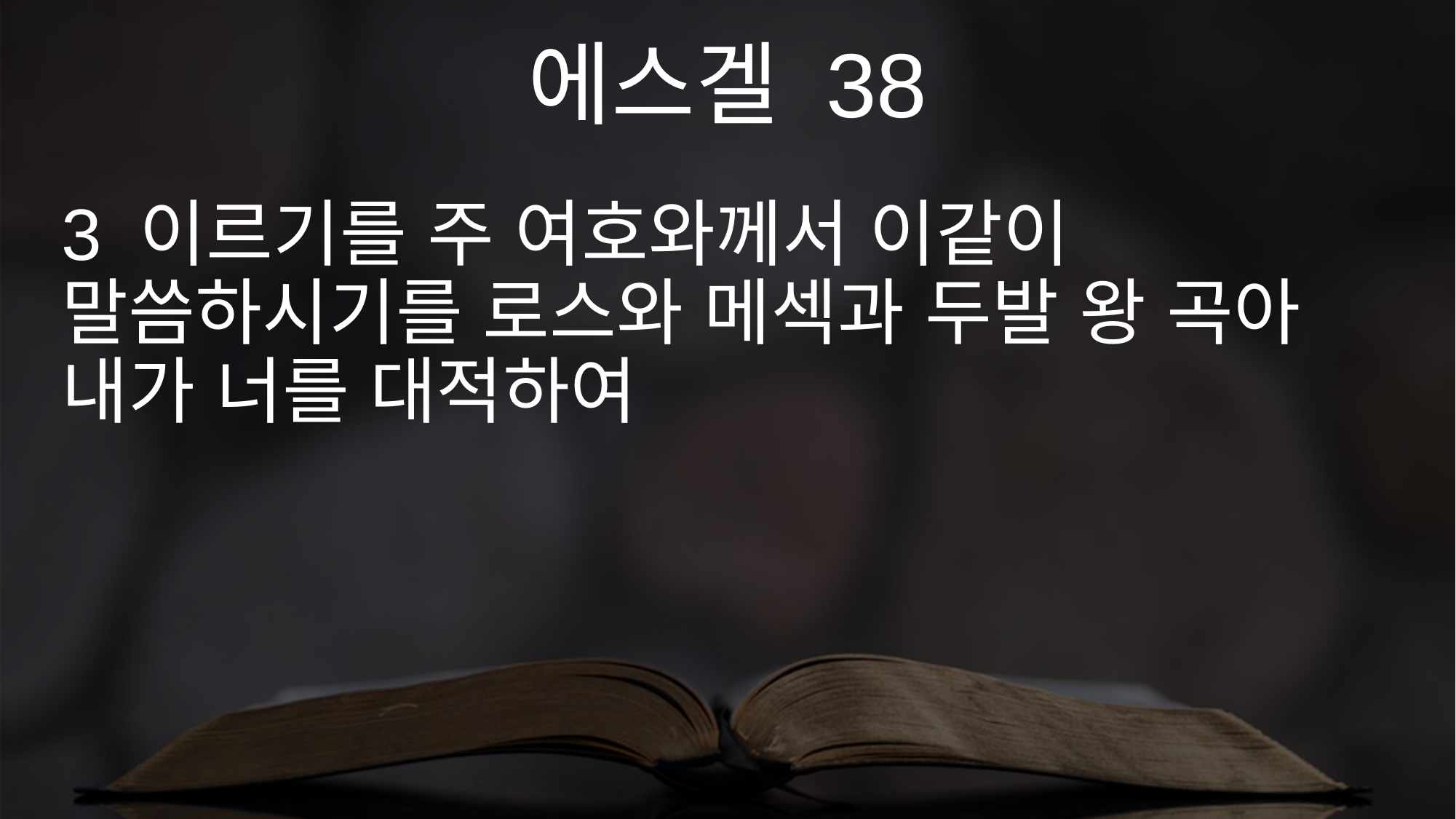

에스겔 38
3 이르기를 주 여호와께서 이같이 말씀하시기를 로스와 메섹과 두발 왕 곡아 내가 너를 대적하여